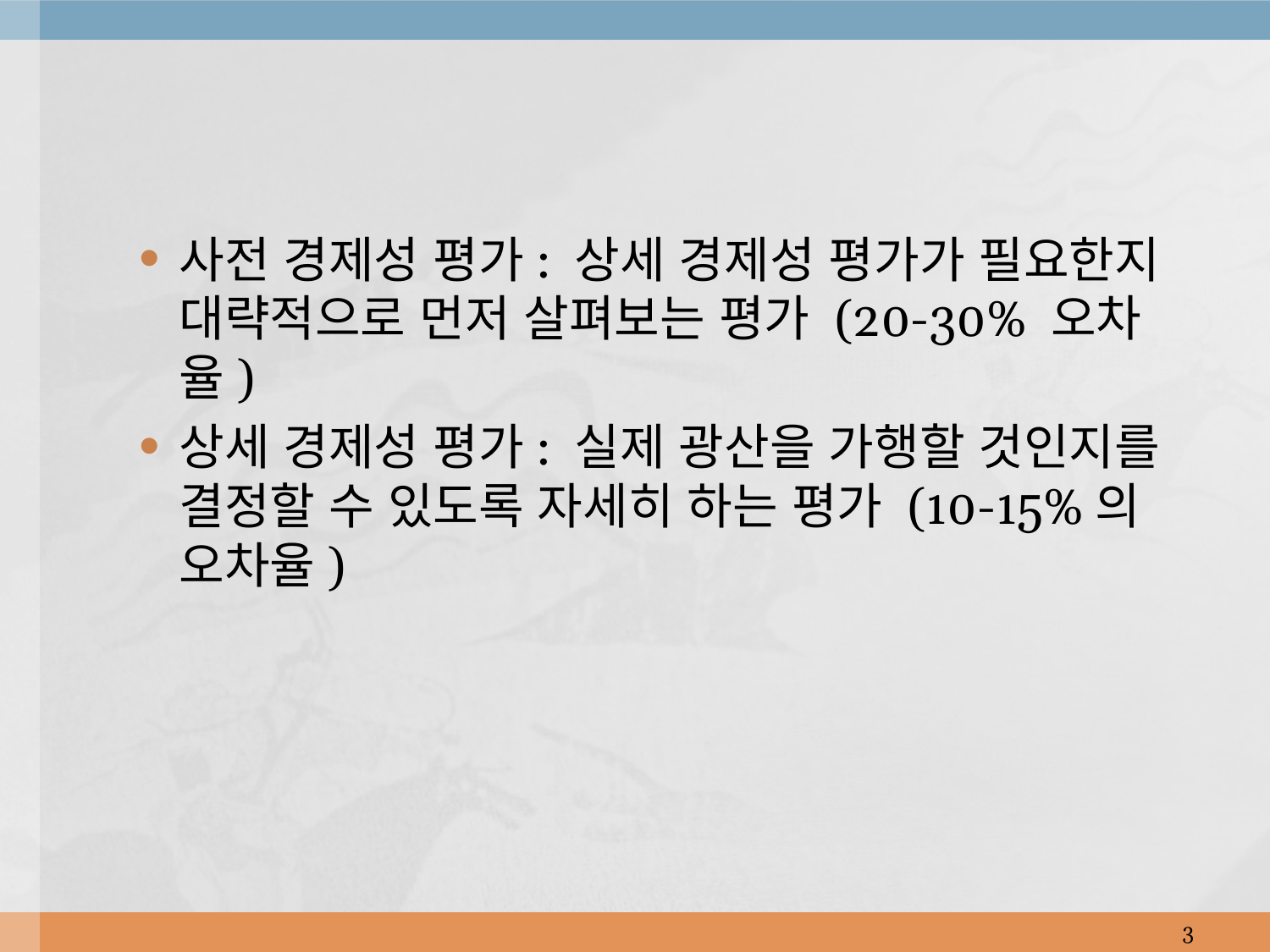

사전 경제성 평가: 상세 경제성 평가가 필요한지 대략적으로 먼저 살펴보는 평가 (20-30% 오차율)
상세 경제성 평가: 실제 광산을 가행할 것인지를 결정할 수 있도록 자세히 하는 평가 (10-15%의 오차율)
3